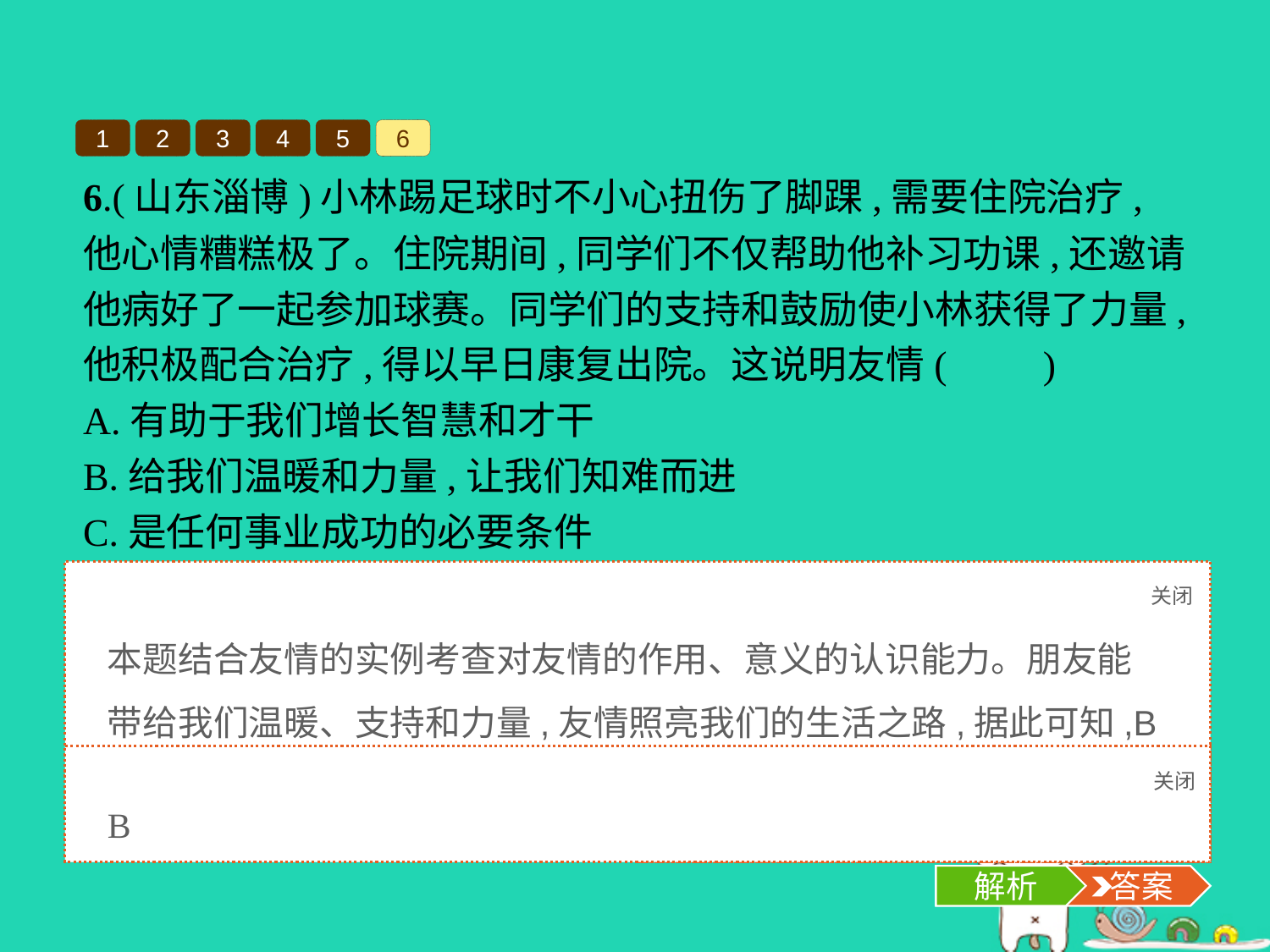

1
2
3
4
5
6
6.(山东淄博)小林踢足球时不小心扭伤了脚踝,需要住院治疗,他心情糟糕极了。住院期间,同学们不仅帮助他补习功课,还邀请他病好了一起参加球赛。同学们的支持和鼓励使小林获得了力量,他积极配合治疗,得以早日康复出院。这说明友情(　　)
A.有助于我们增长智慧和才干
B.给我们温暖和力量,让我们知难而进
C.是任何事业成功的必要条件
D.只有理解和宽容,没有摩擦和争执

关闭
解析

本题结合友情的实例考查对友情的作用、意义的认识能力。朋友能带给我们温暖、支持和力量,友情照亮我们的生活之路,据此可知,B项正确且符合题意。A项与题意不符,C、D两项观点均过于绝对化。

关闭
解析
  答案

B
解析
  答案